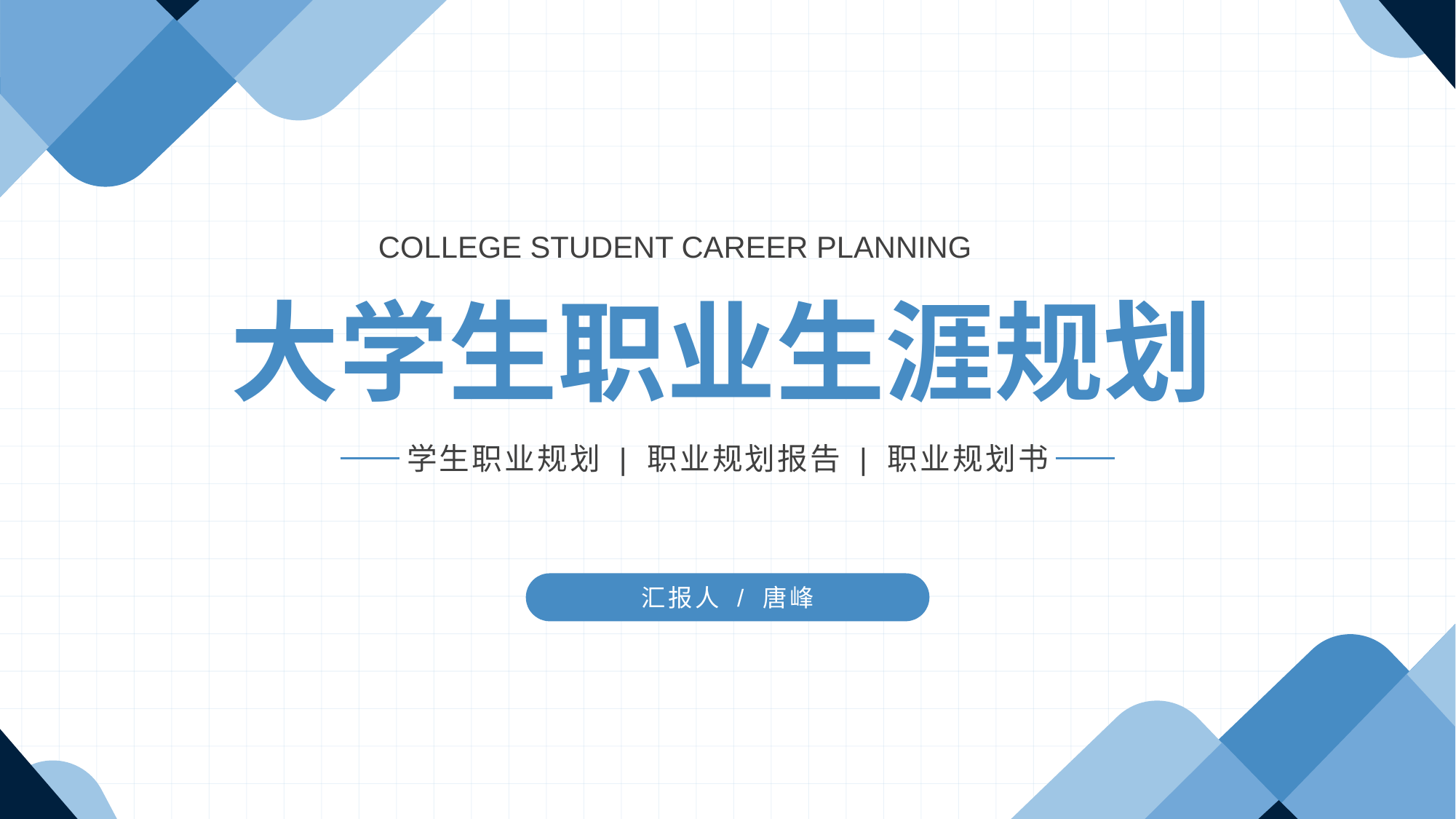

COLLEGE STUDENT CAREER PLANNING
大学生职业生涯规划
学生职业规划 | 职业规划报告 | 职业规划书
汇报人 / 唐峰